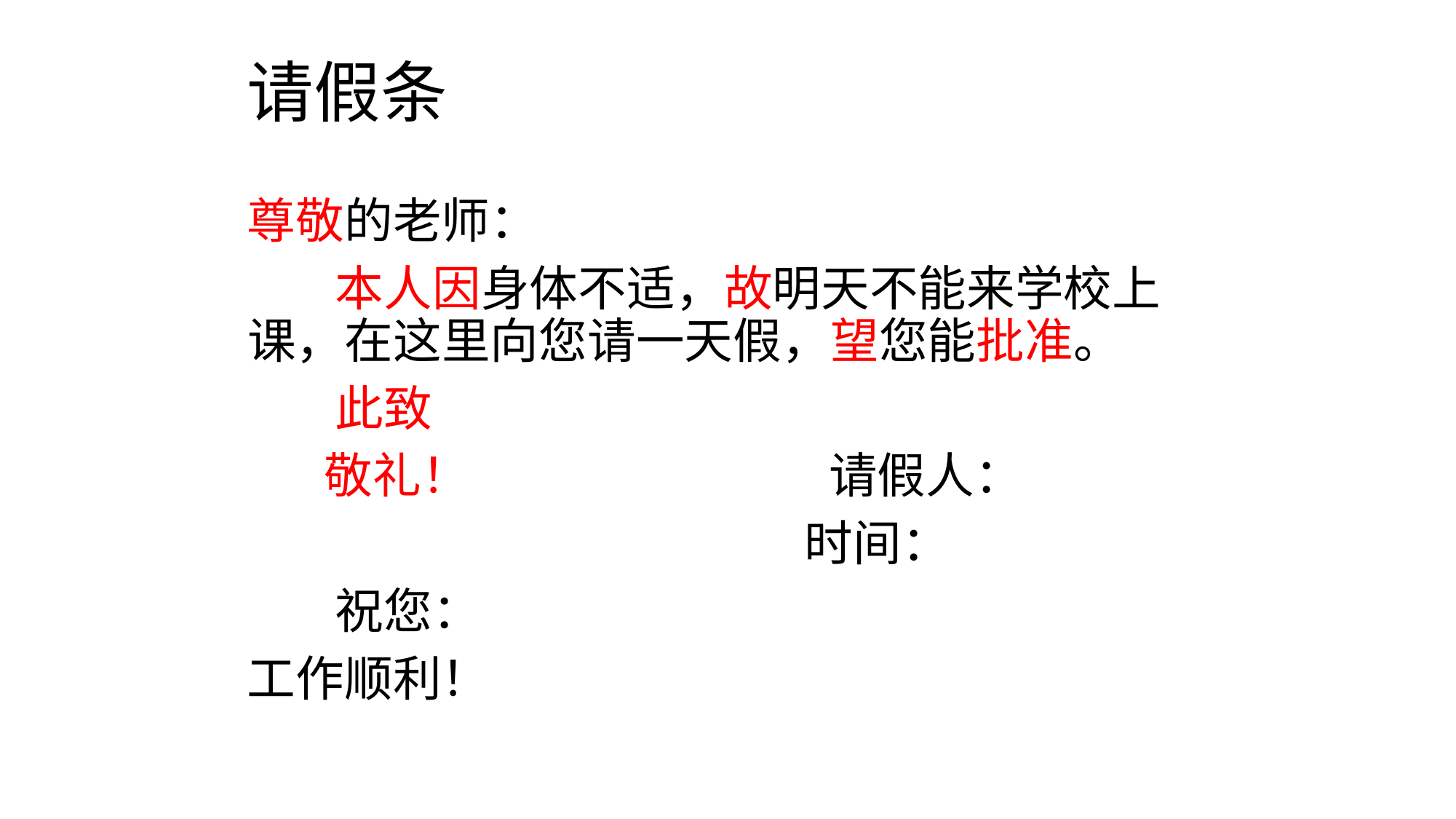

# 请假条
尊敬的老师：
       本人因身体不适，故明天不能来学校上课，在这里向您请一天假，望您能批准。
       此致
      敬礼！                                 请假人：
                                                  时间：
       祝您：
工作顺利！